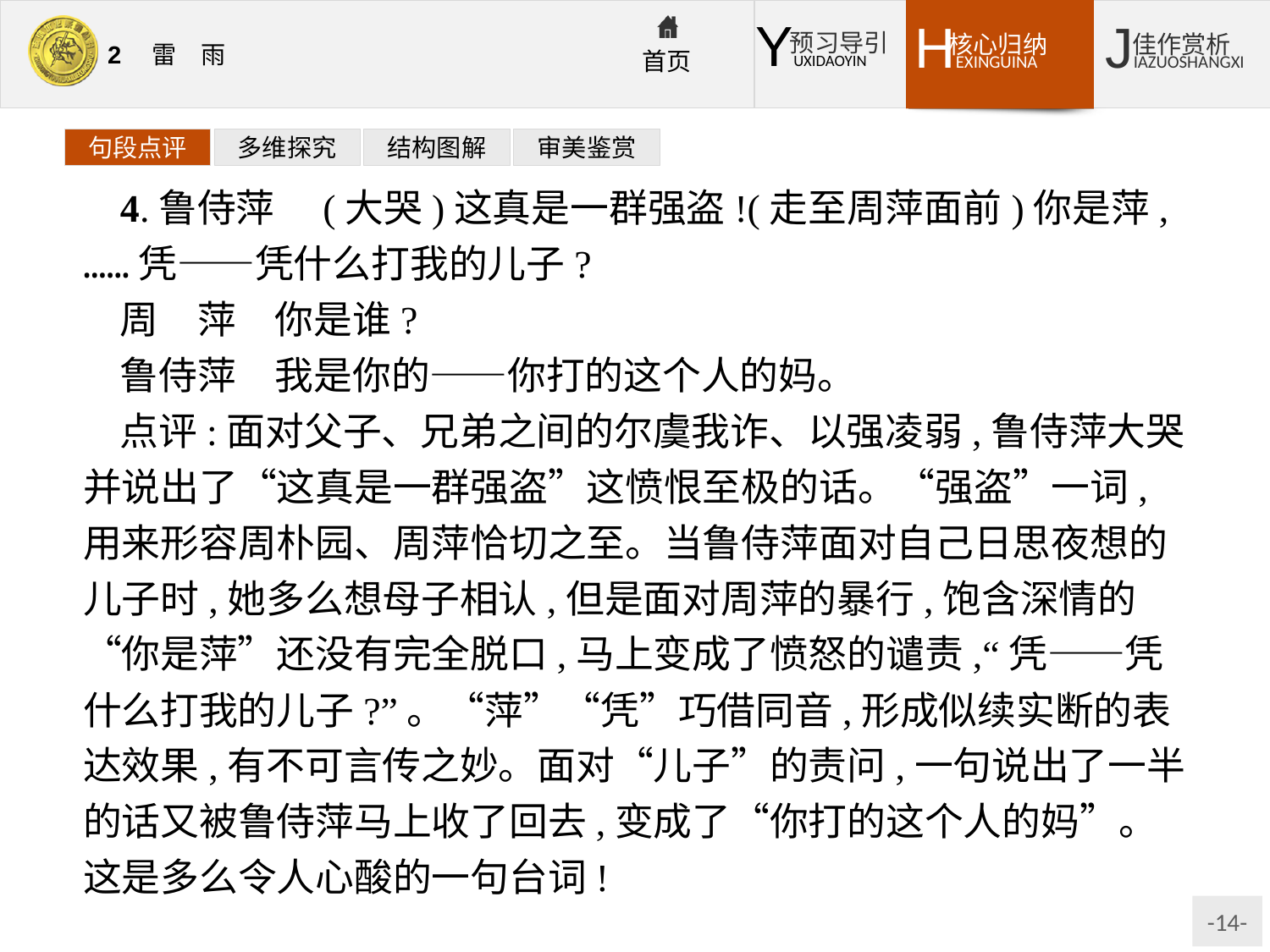

句段点评
多维探究
结构图解
审美鉴赏
4.鲁侍萍　(大哭)这真是一群强盗!(走至周萍面前)你是萍,……凭——凭什么打我的儿子?
周　萍　你是谁?
鲁侍萍　我是你的——你打的这个人的妈。
点评:面对父子、兄弟之间的尔虞我诈、以强凌弱,鲁侍萍大哭并说出了“这真是一群强盗”这愤恨至极的话。“强盗”一词,用来形容周朴园、周萍恰切之至。当鲁侍萍面对自己日思夜想的儿子时,她多么想母子相认,但是面对周萍的暴行,饱含深情的“你是萍”还没有完全脱口,马上变成了愤怒的谴责,“凭——凭什么打我的儿子?”。“萍”“凭”巧借同音,形成似续实断的表达效果,有不可言传之妙。面对“儿子”的责问,一句说出了一半的话又被鲁侍萍马上收了回去,变成了“你打的这个人的妈”。这是多么令人心酸的一句台词!